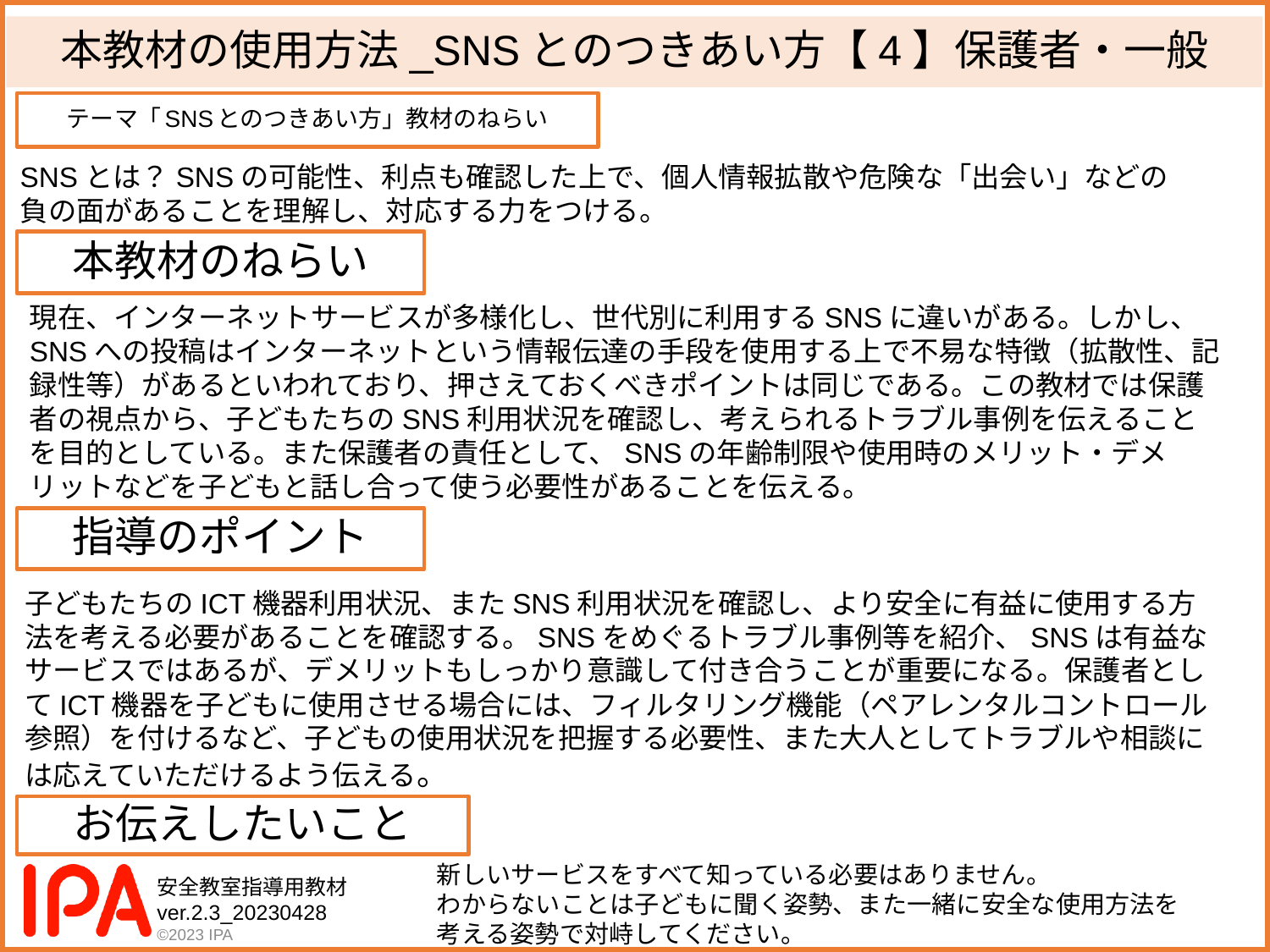

# 本教材の使用方法_SNSとのつきあい方【4】保護者・一般
テーマ「SNSとのつきあい方」教材のねらい
SNSとは？SNSの可能性、利点も確認した上で、個人情報拡散や危険な「出会い」などの
負の面があることを理解し、対応する力をつける。
本教材のねらい
現在、インターネットサービスが多様化し、世代別に利用するSNSに違いがある。しかし、SNSへの投稿はインターネットという情報伝達の手段を使用する上で不易な特徴（拡散性、記録性等）があるといわれており、押さえておくべきポイントは同じである。この教材では保護者の視点から、子どもたちのSNS利用状況を確認し、考えられるトラブル事例を伝えることを目的としている。また保護者の責任として、SNSの年齢制限や使用時のメリット・デメリットなどを子どもと話し合って使う必要性があることを伝える。
指導のポイント
子どもたちのICT機器利用状況、またSNS利用状況を確認し、より安全に有益に使用する方法を考える必要があることを確認する。SNSをめぐるトラブル事例等を紹介、SNSは有益なサービスではあるが、デメリットもしっかり意識して付き合うことが重要になる。保護者としてICT機器を子どもに使用させる場合には、フィルタリング機能（ペアレンタルコントロール参照）を付けるなど、子どもの使用状況を把握する必要性、また大人としてトラブルや相談には応えていただけるよう伝える。
お伝えしたいこと
新しいサービスをすべて知っている必要はありません。
わからないことは子どもに聞く姿勢、また一緒に安全な使用方法を
考える姿勢で対峙してください。